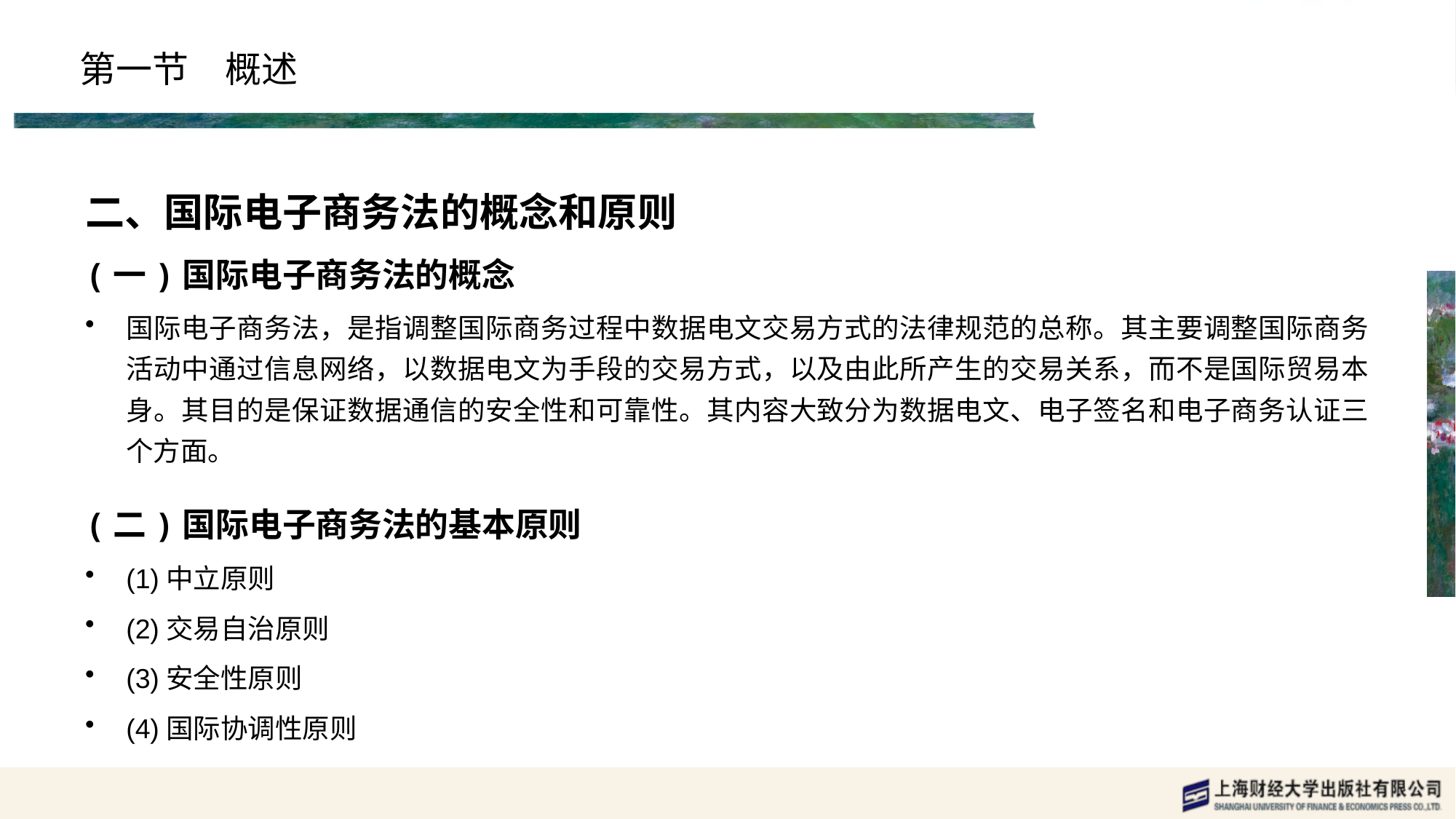

# 第一节　概述
二、国际电子商务法的概念和原则
(一)国际电子商务法的概念
国际电子商务法，是指调整国际商务过程中数据电文交易方式的法律规范的总称。其主要调整国际商务活动中通过信息网络，以数据电文为手段的交易方式，以及由此所产生的交易关系，而不是国际贸易本身。其目的是保证数据通信的安全性和可靠性。其内容大致分为数据电文、电子签名和电子商务认证三个方面。
(二)国际电子商务法的基本原则
(1)中立原则
(2)交易自治原则
(3)安全性原则
(4)国际协调性原则